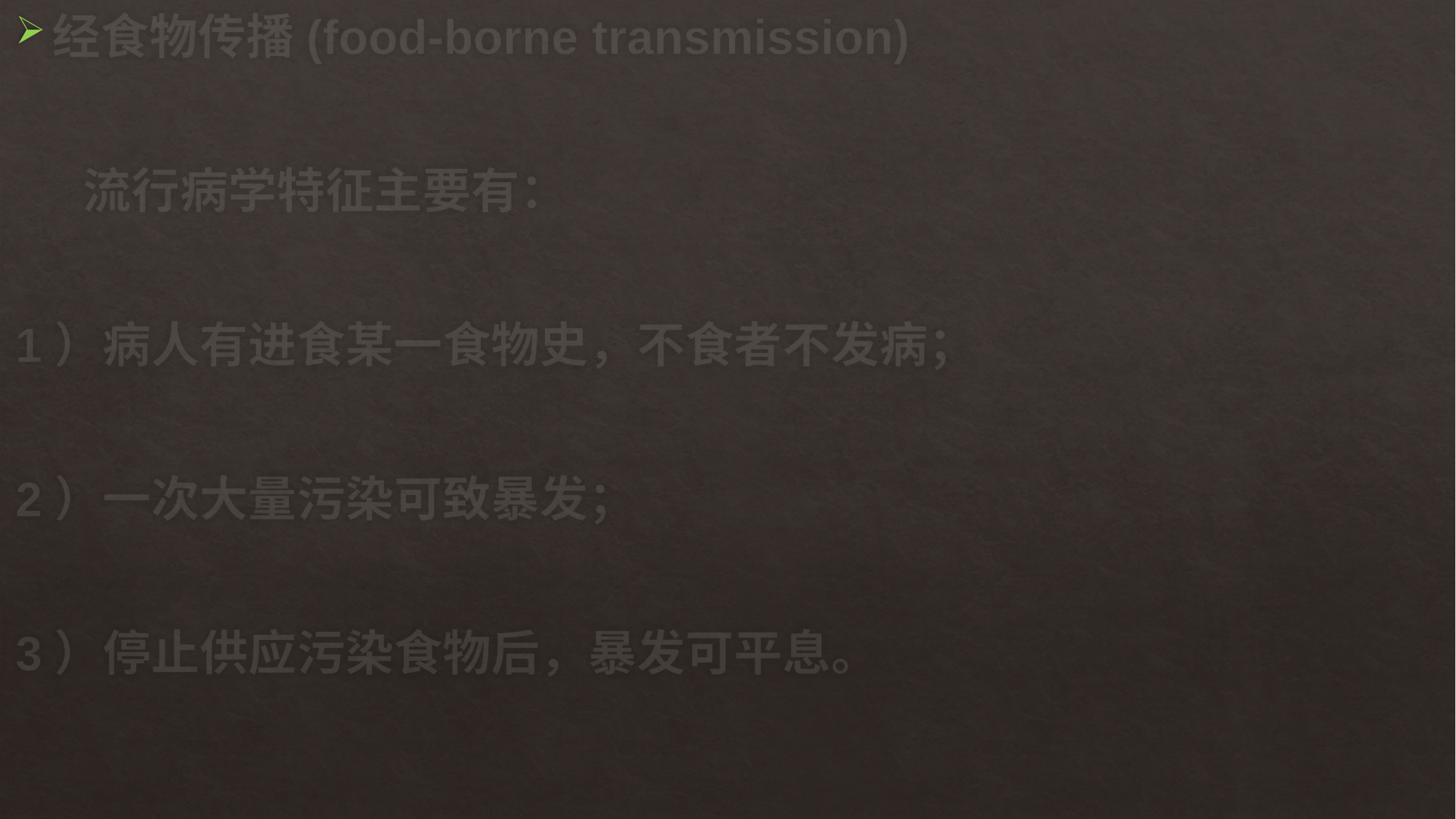

经食物传播(food-borne transmission)

     流行病学特征主要有：

1）病人有进食某一食物史，不食者不发病；

2）一次大量污染可致暴发；

3）停止供应污染食物后，暴发可平息。